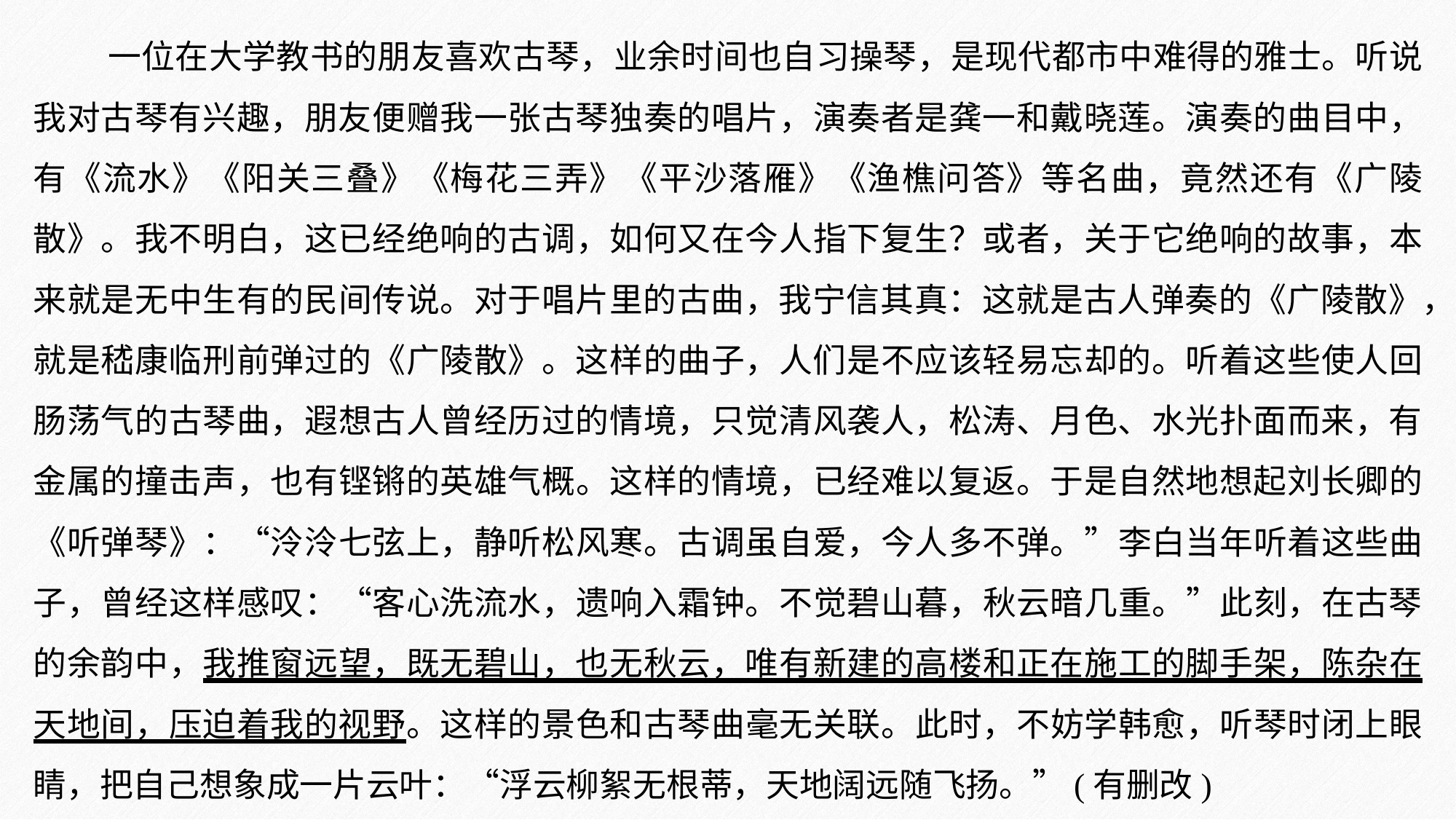

一位在大学教书的朋友喜欢古琴，业余时间也自习操琴，是现代都市中难得的雅士。听说我对古琴有兴趣，朋友便赠我一张古琴独奏的唱片，演奏者是龚一和戴晓莲。演奏的曲目中，有《流水》《阳关三叠》《梅花三弄》《平沙落雁》《渔樵问答》等名曲，竟然还有《广陵散》。我不明白，这已经绝响的古调，如何又在今人指下复生？或者，关于它绝响的故事，本来就是无中生有的民间传说。对于唱片里的古曲，我宁信其真：这就是古人弹奏的《广陵散》，就是嵇康临刑前弹过的《广陵散》。这样的曲子，人们是不应该轻易忘却的。听着这些使人回肠荡气的古琴曲，遐想古人曾经历过的情境，只觉清风袭人，松涛、月色、水光扑面而来，有金属的撞击声，也有铿锵的英雄气概。这样的情境，已经难以复返。于是自然地想起刘长卿的《听弹琴》：“泠泠七弦上，静听松风寒。古调虽自爱，今人多不弹。”李白当年听着这些曲子，曾经这样感叹：“客心洗流水，遗响入霜钟。不觉碧山暮，秋云暗几重。”此刻，在古琴的余韵中，我推窗远望，既无碧山，也无秋云，唯有新建的高楼和正在施工的脚手架，陈杂在天地间，压迫着我的视野。这样的景色和古琴曲毫无关联。此时，不妨学韩愈，听琴时闭上眼睛，把自己想象成一片云叶：“浮云柳絮无根蒂，天地阔远随飞扬。”(有删改)